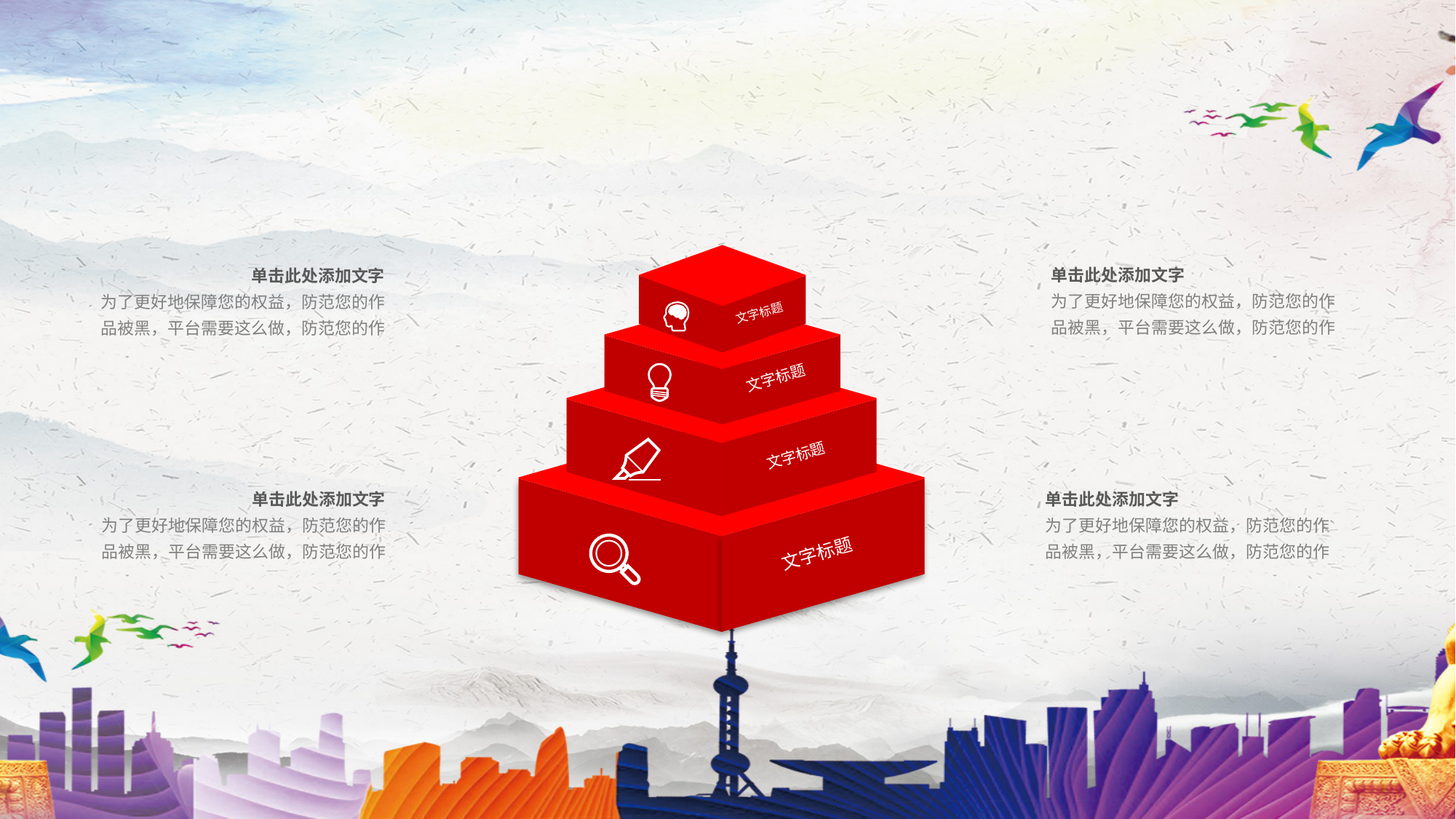

文字标题

文字标题

文字标题

文字标题
单击此处添加文字
为了更好地保障您的权益，防范您的作品被黑，平台需要这么做，防范您的作
单击此处添加文字
为了更好地保障您的权益，防范您的作品被黑，平台需要这么做，防范您的作
单击此处添加文字
为了更好地保障您的权益，防范您的作品被黑，平台需要这么做，防范您的作
单击此处添加文字
为了更好地保障您的权益，防范您的作品被黑，平台需要这么做，防范您的作